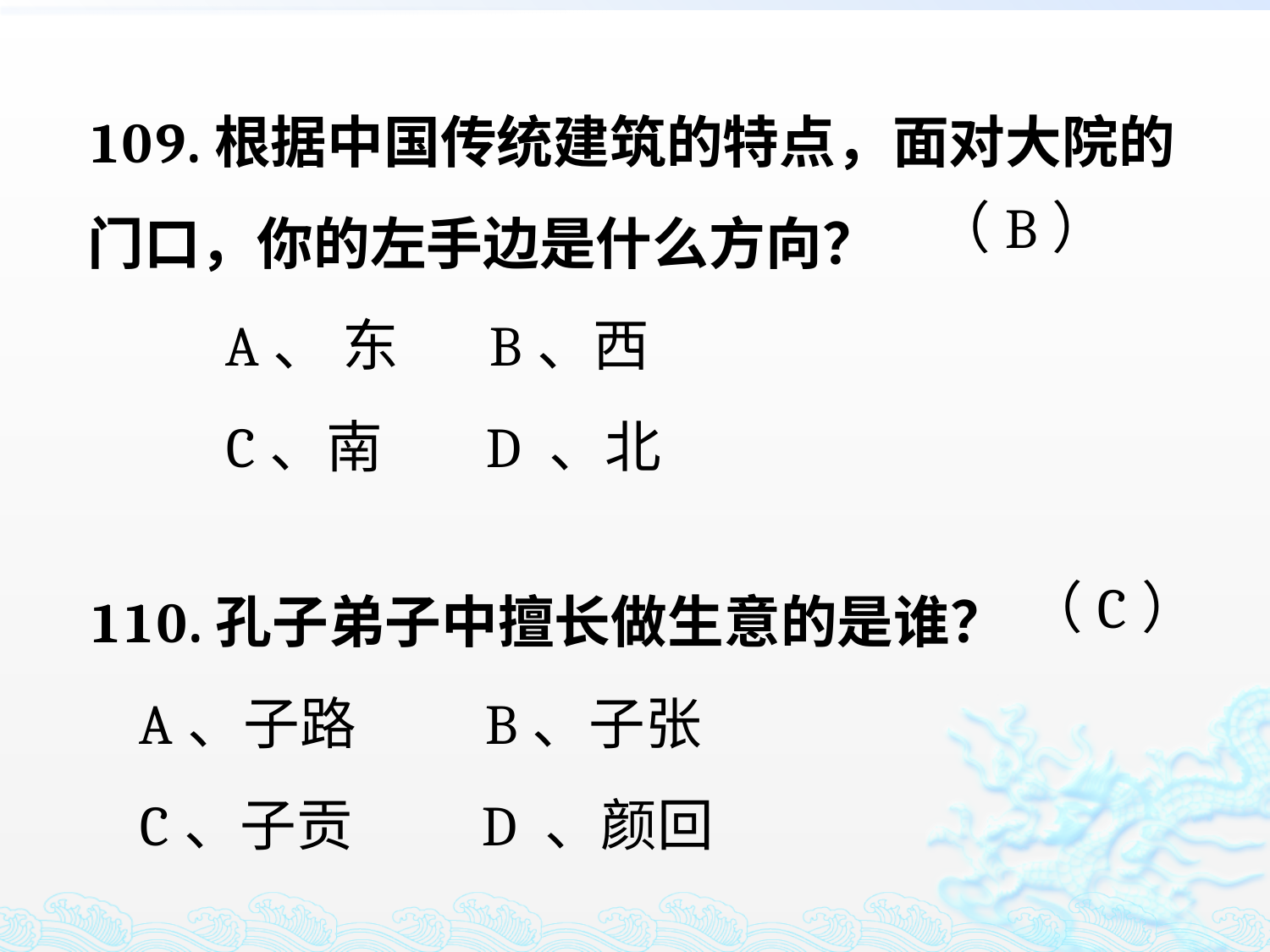

109.根据中国传统建筑的特点，面对大院的门口，你的左手边是什么方向？
           A、 东      B、西
           C、南       D 、北
（B）
110.孔子弟子中擅长做生意的是谁？
    A、子路         B、子张
    C、子贡         D 、颜回
（C）